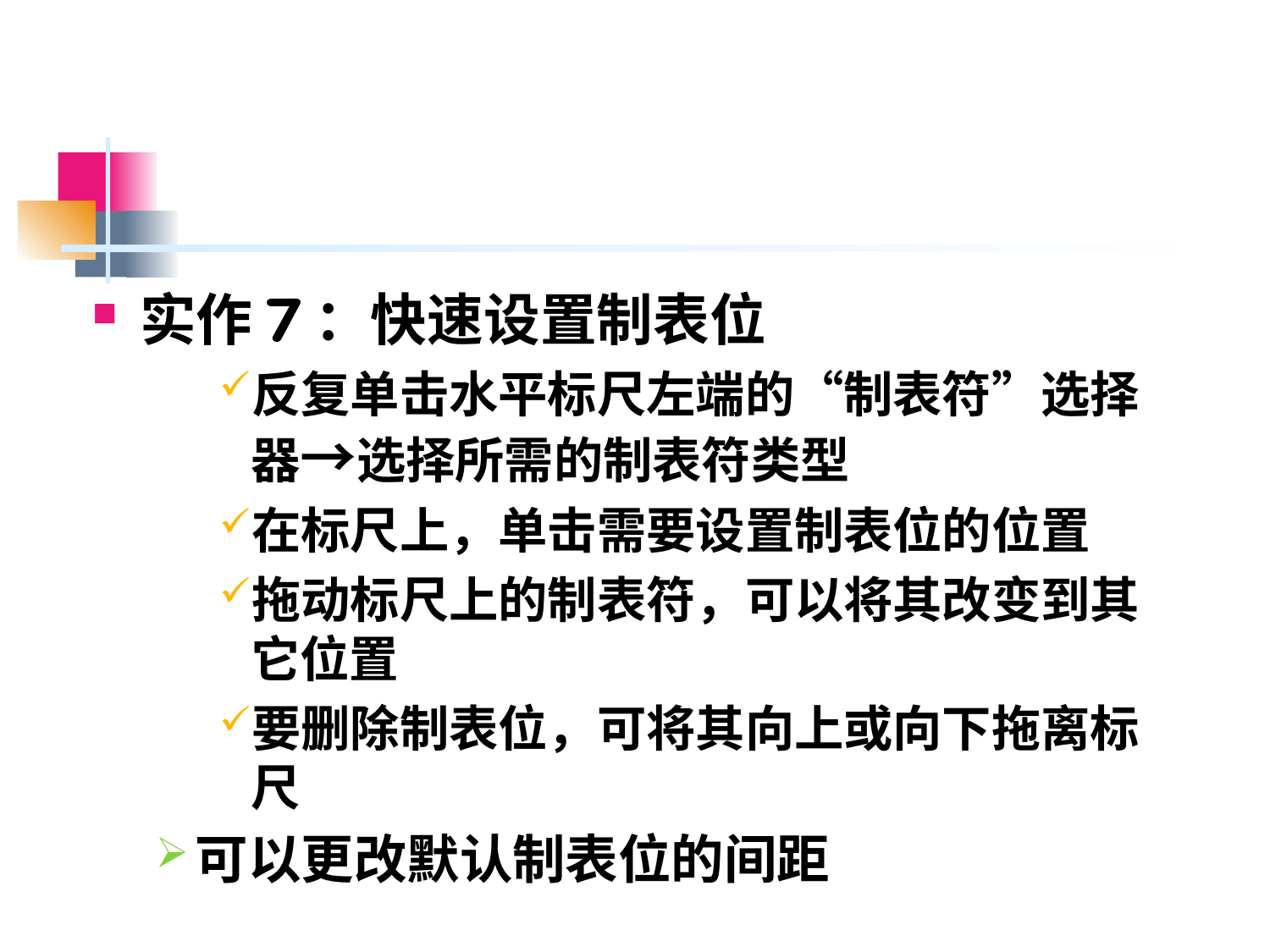

#
实作7：快速设置制表位
反复单击水平标尺左端的“制表符”选择器→选择所需的制表符类型
在标尺上，单击需要设置制表位的位置
拖动标尺上的制表符，可以将其改变到其它位置
要删除制表位，可将其向上或向下拖离标尺
可以更改默认制表位的间距